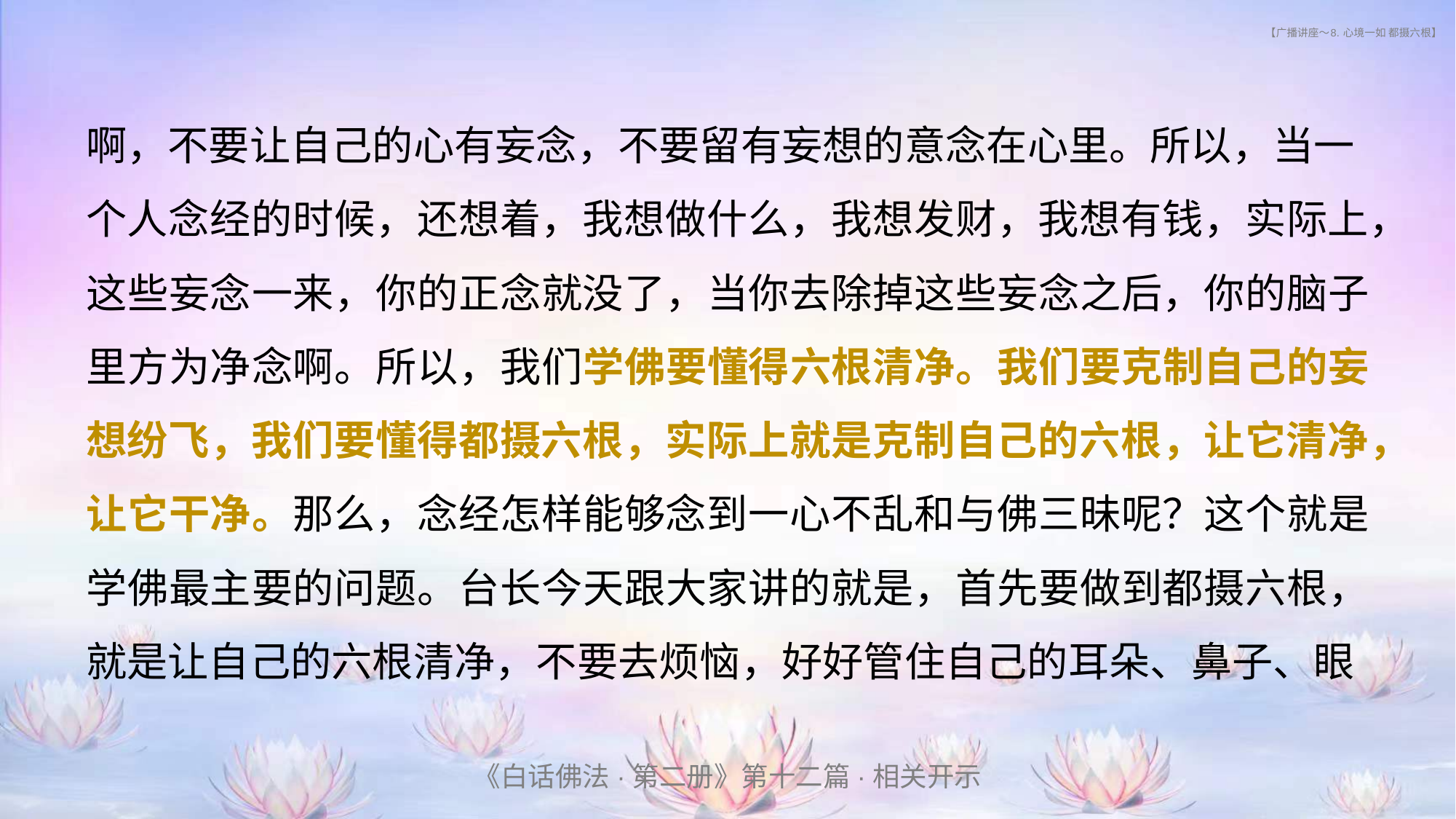

# 【广播讲座～8. 心境一如 都摄六根】
啊，不要让自己的心有妄念，不要留有妄想的意念在心里。所以，当一
个人念经的时候，还想着，我想做什么，我想发财，我想有钱，实际上，这些妄念一来，你的正念就没了，当你去除掉这些妄念之后，你的脑子里方为净念啊。所以，我们学佛要懂得六根清净。我们要克制自己的妄想纷飞，我们要懂得都摄六根，实际上就是克制自己的六根，让它清净，让它干净。那么，念经怎样能够念到一心不乱和与佛三昧呢？这个就是学佛最主要的问题。台长今天跟大家讲的就是，首先要做到都摄六根，就是让自己的六根清净，不要去烦恼，好好管住自己的耳朵、鼻子、眼
《白话佛法·第二册》第十二篇·相关开示